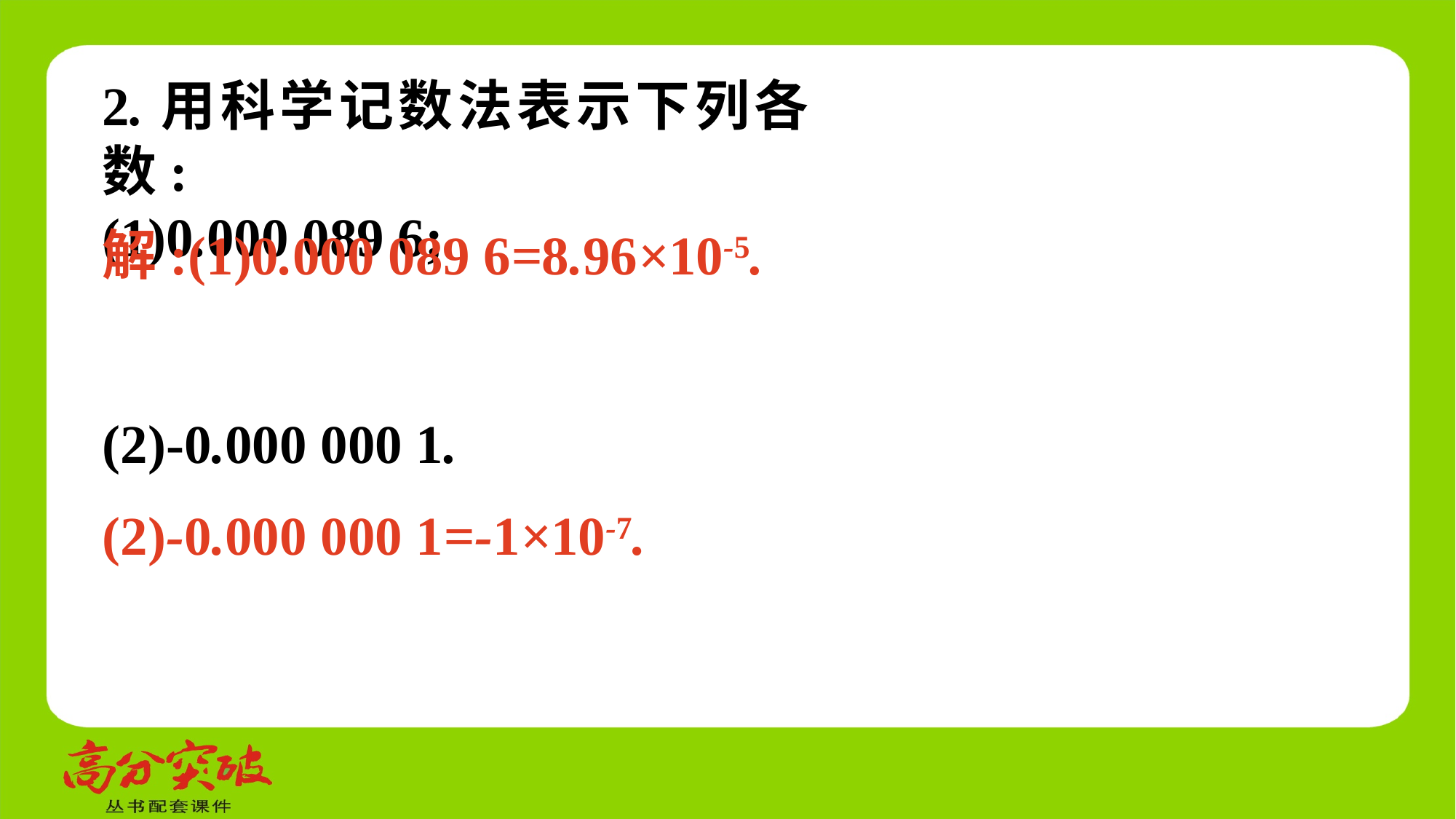

2.用科学记数法表示下列各数:
(1)0.000 089 6;
解:(1)0.000 089 6=8.96×10-5.
(2)-0.000 000 1.
(2)-0.000 000 1=-1×10-7.